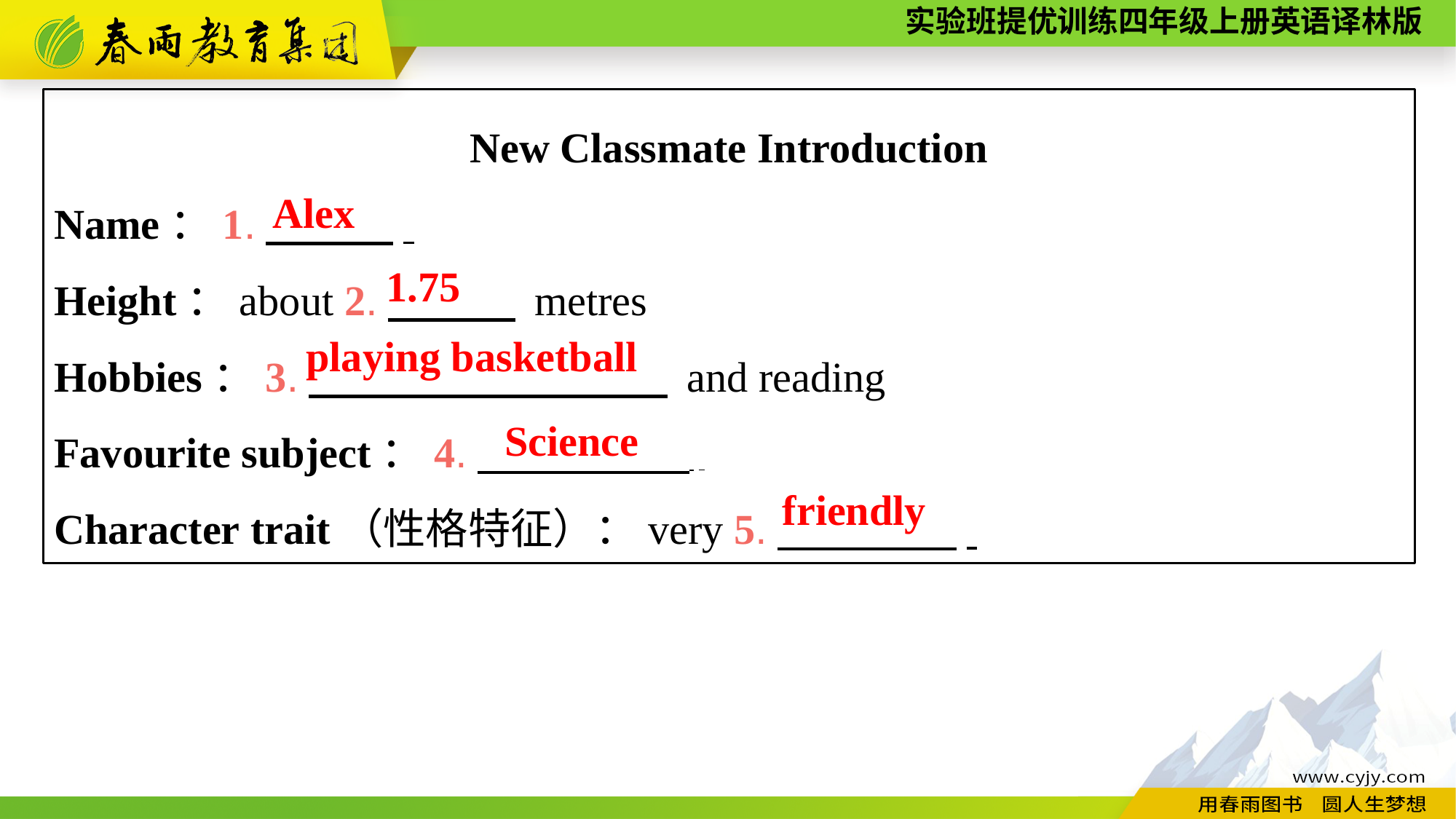

New Classmate Introduction
Name：1.　　　.
Height：about 2.　　　 metres
Hobbies：3.　　　　　           　 and reading
Favourite subject：4.　　　　　 .
Character trait（性格特征）：very 5.　　　　 .
Alex
1.75
playing basketball
Science
friendly